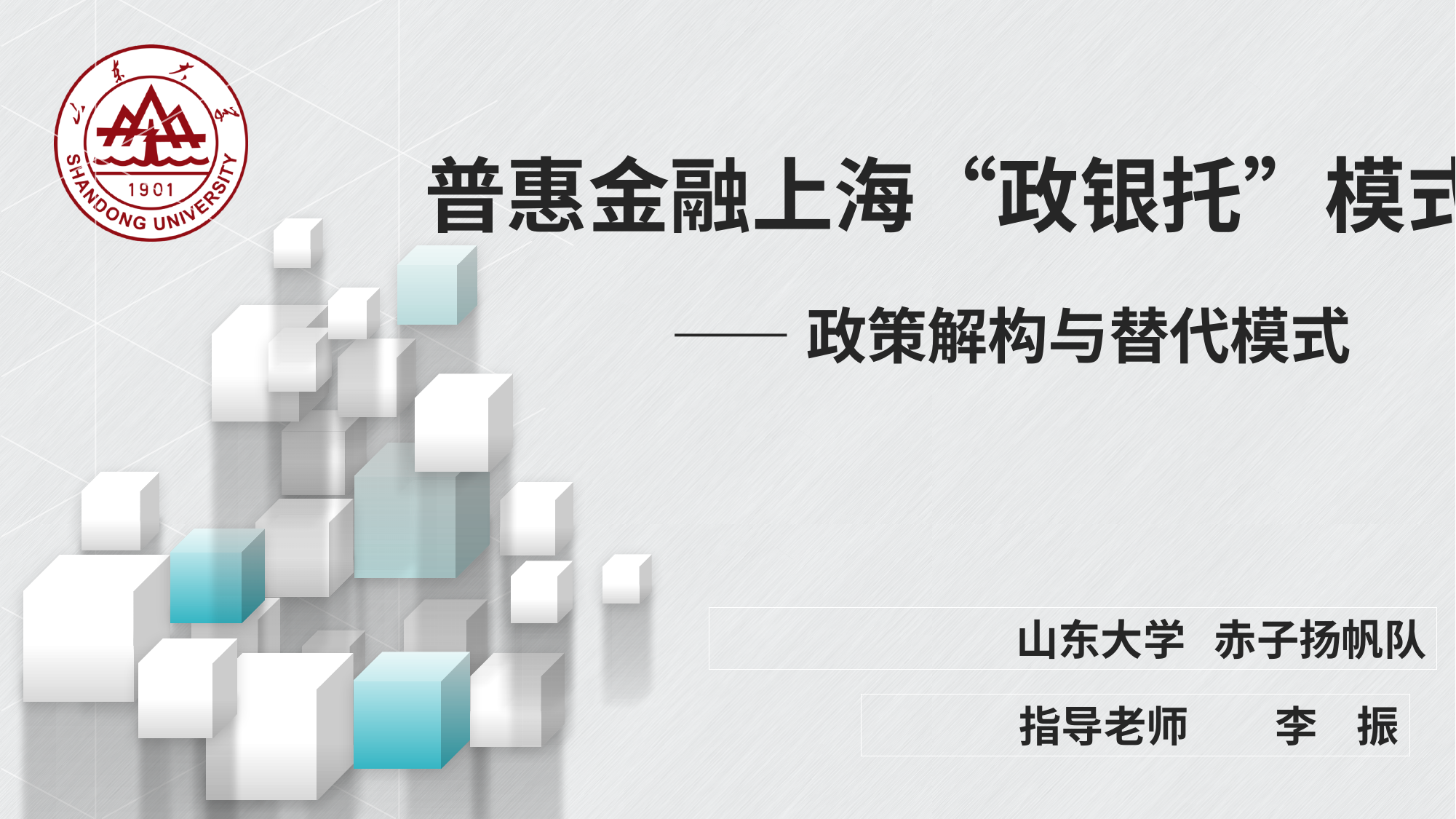

普惠金融上海“政银托”模式

——政策解构与替代模式

山东大学   赤子扬帆队

          指导老师         李    振